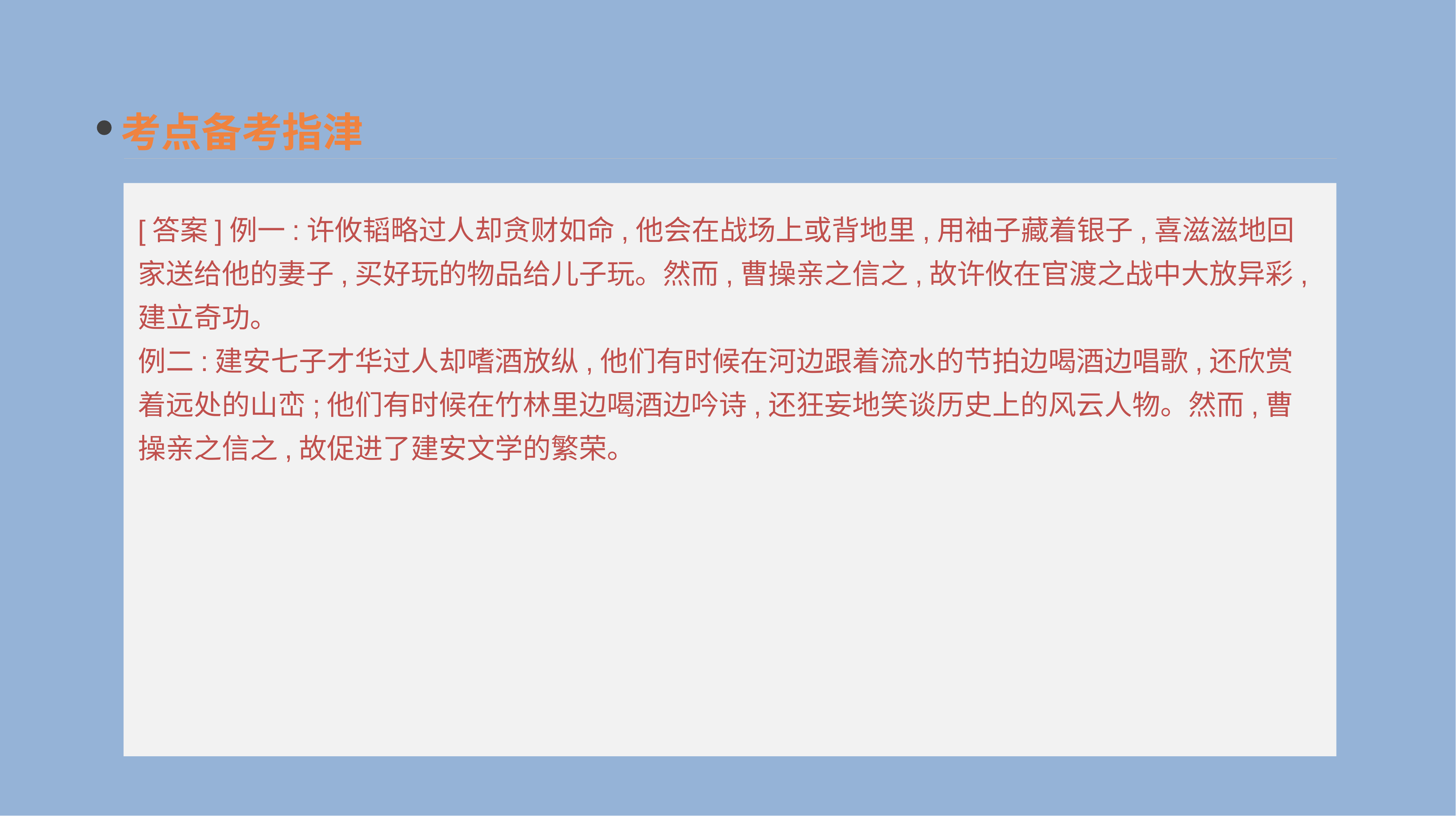

考点备考指津

[答案]例一:许攸韬略过人却贪财如命,他会在战场上或背地里,用袖子藏着银子,喜滋滋地回家送给他的妻子,买好玩的物品给儿子玩。然而,曹操亲之信之,故许攸在官渡之战中大放异彩,建立奇功。
例二:建安七子才华过人却嗜酒放纵,他们有时候在河边跟着流水的节拍边喝酒边唱歌,还欣赏着远处的山峦;他们有时候在竹林里边喝酒边吟诗,还狂妄地笑谈历史上的风云人物。然而,曹操亲之信之,故促进了建安文学的繁荣。